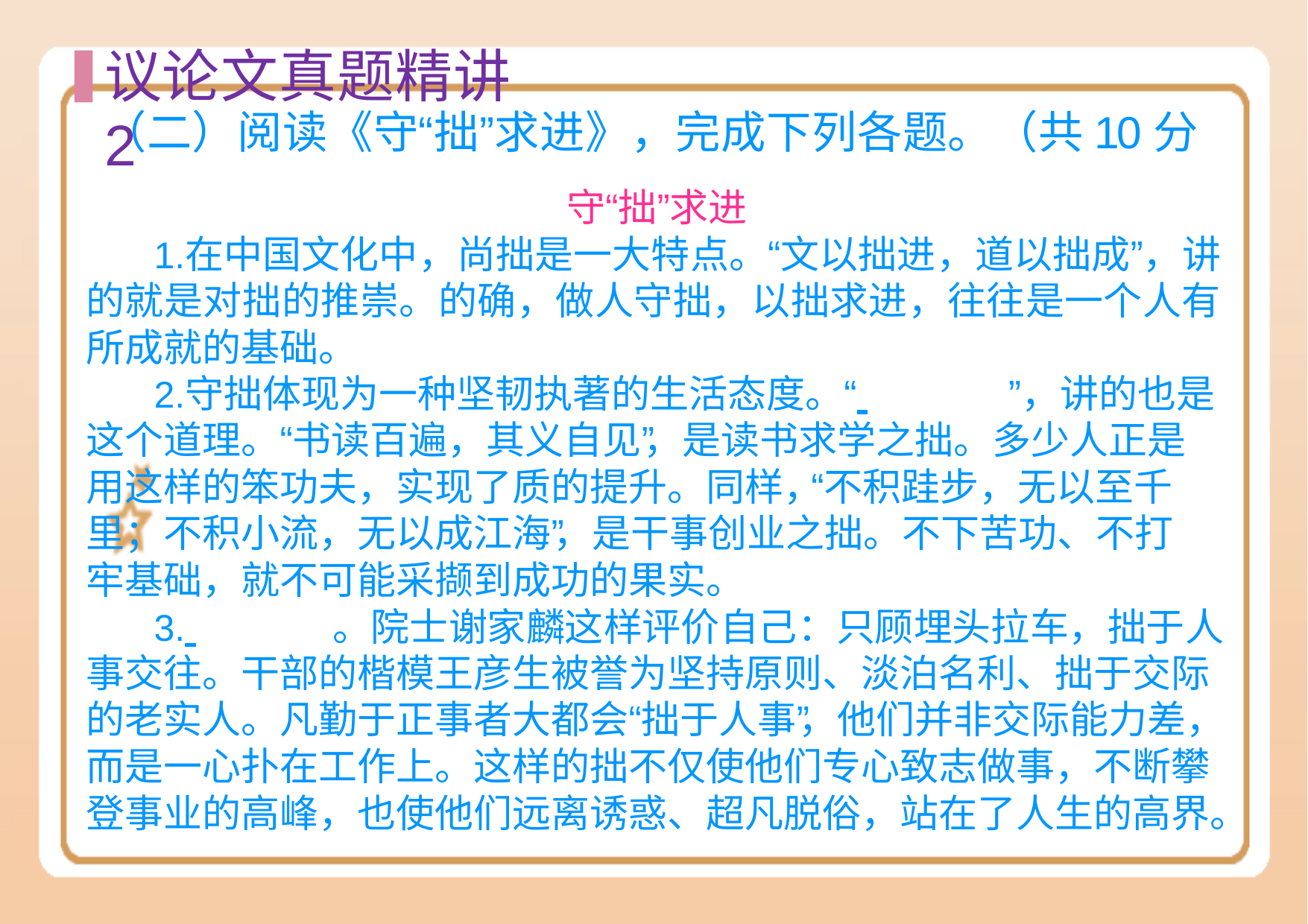

# 议论⽂真题精讲2

（二）阅读《守“拙”求进》，完成下列各题。（共10分
守“拙”求进
在中国文化中，尚拙是一大特点。“文以拙进，道以拙成”，讲 的就是对拙的推崇。的确，做人守拙，以拙求进，往往是一个人有 所成就的基础。
守拙体现为一种坚韧执著的生活态度。“ 	”，讲的也是 这个道理。“书读百遍，其义自见”，是读书求学之拙。多少人正是 用这样的笨功夫，实现了质的提升。同样，“不积跬步，无以至千 里；不积小流，无以成江海”，是干事创业之拙。不下苦功、不打 牢基础，就不可能采撷到成功的果实。
 	。院士谢家麟这样评价自己：只顾埋头拉车，拙于人 事交往。干部的楷模王彦生被誉为坚持原则、淡泊名利、拙于交际 的老实人。凡勤于正事者大都会“拙于人事”，他们并非交际能力差，  而是一心扑在工作上。这样的拙不仅使他们专心致志做事，不断攀 登事业的高峰，也使他们远离诱惑、超凡脱俗，站在了人生的高界。